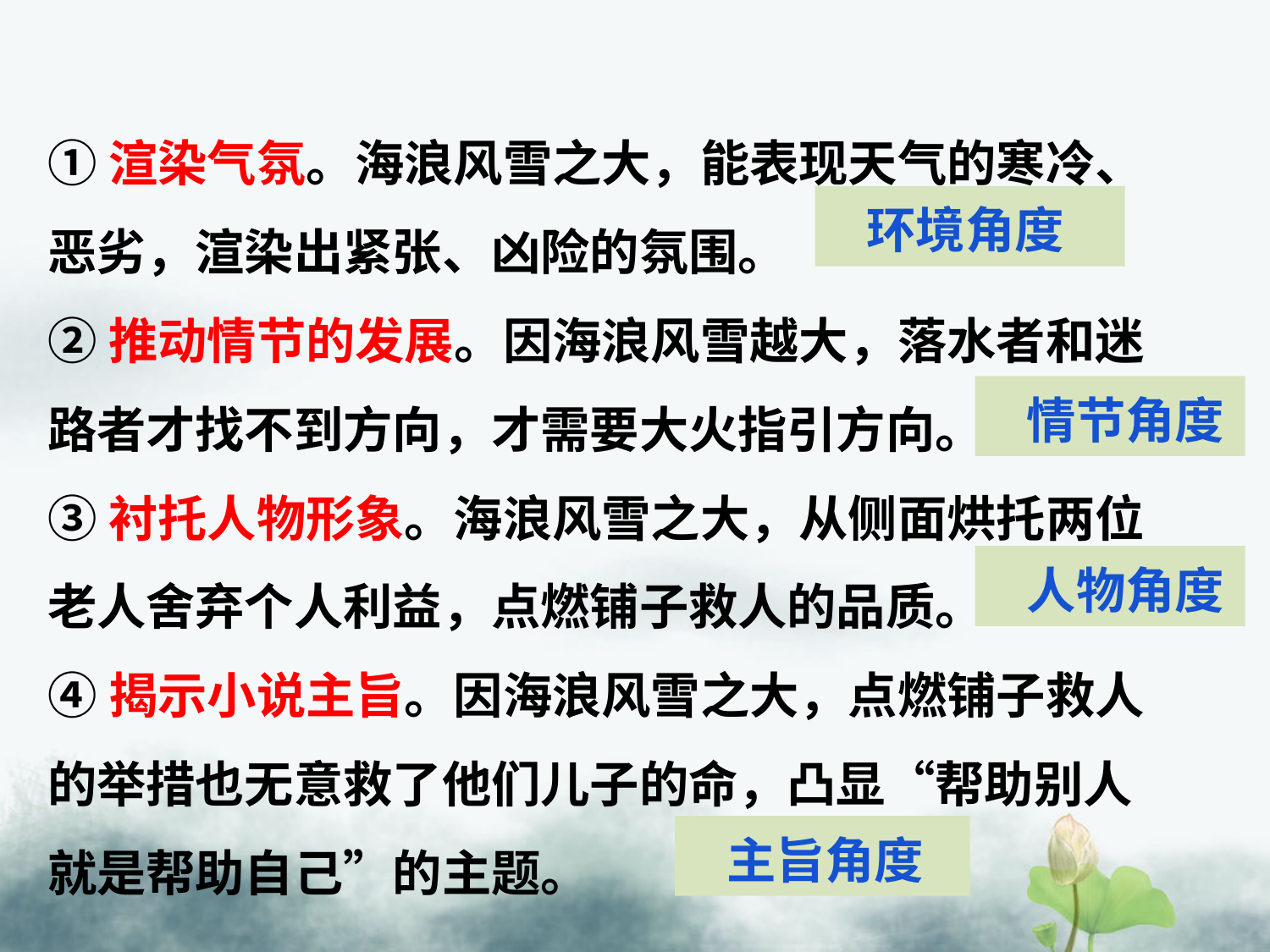

①渲染气氛。海浪风雪之大，能表现天气的寒冷、恶劣，渲染出紧张、凶险的氛围。
②推动情节的发展。因海浪风雪越大，落水者和迷路者才找不到方向，才需要大火指引方向。
③衬托人物形象。海浪风雪之大，从侧面烘托两位老人舍弃个人利益，点燃铺子救人的品质。
④揭示小说主旨。因海浪风雪之大，点燃铺子救人的举措也无意救了他们儿子的命，凸显“帮助别人就是帮助自己”的主题。
  环境角度
  情节角度
  人物角度
  主旨角度